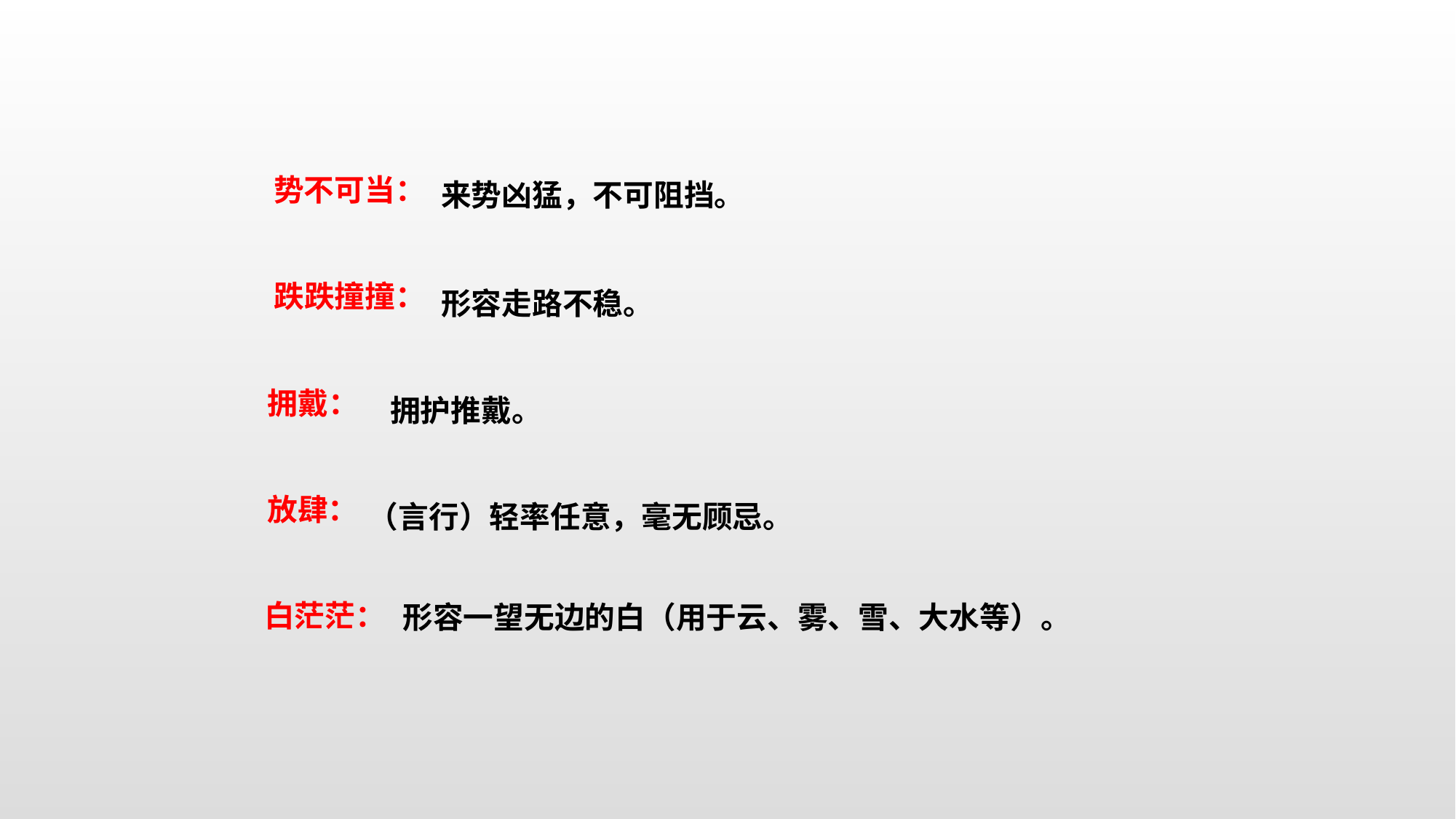

来势凶猛，不可阻挡。
势不可当：
形容走路不稳。
跌跌撞撞：
拥护推戴。
拥戴：
（言行）轻率任意，毫无顾忌。
放肆：
形容一望无边的白（用于云、雾、雪、大水等）。
白茫茫：